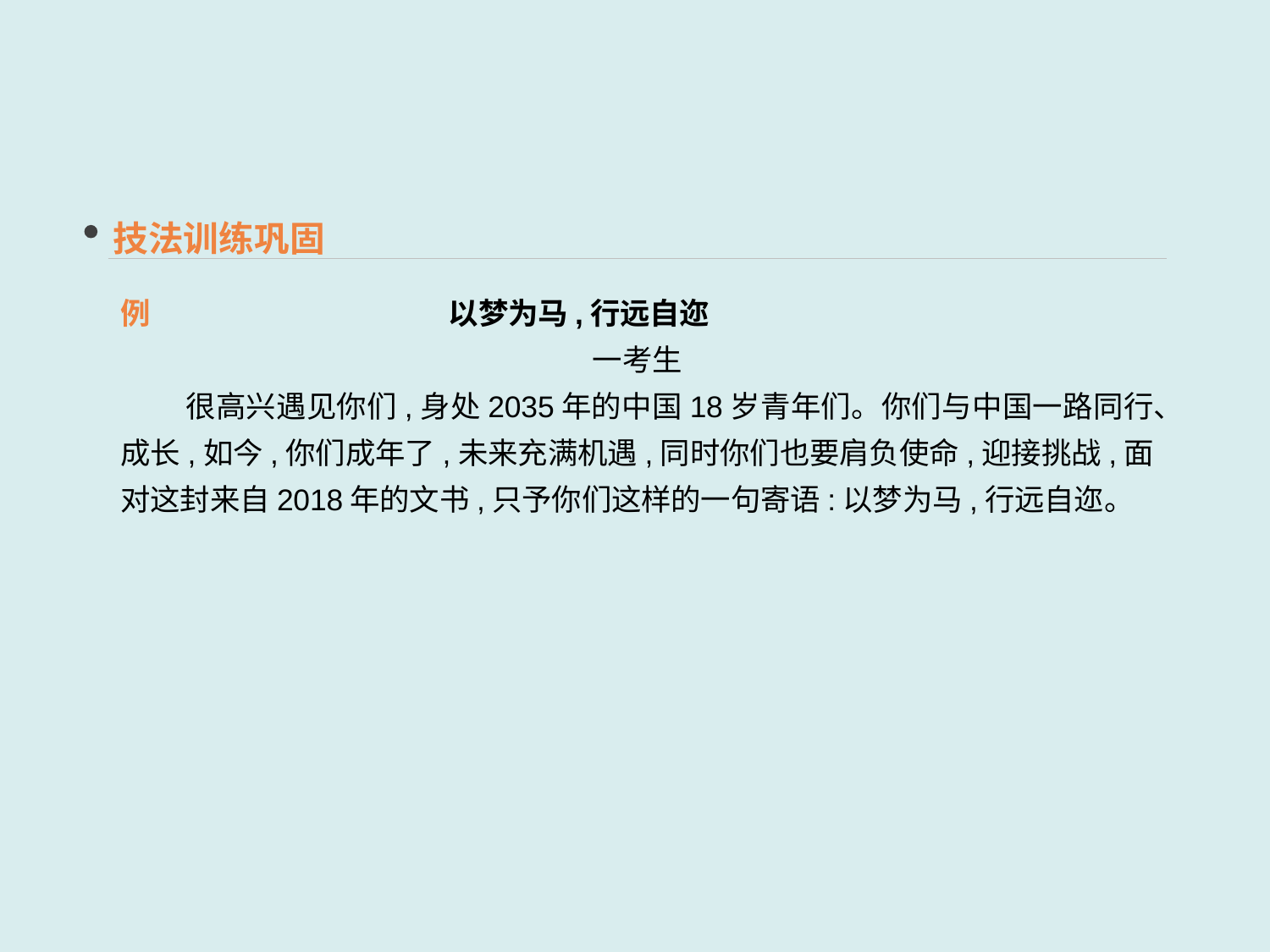

技法训练巩固

例                                            以梦为马,行远自迩
一考生
        很高兴遇见你们,身处2035年的中国18岁青年们。你们与中国一路同行、成长,如今,你们成年了,未来充满机遇,同时你们也要肩负使命,迎接挑战,面对这封来自2018年的文书,只予你们这样的一句寄语:以梦为马,行远自迩。